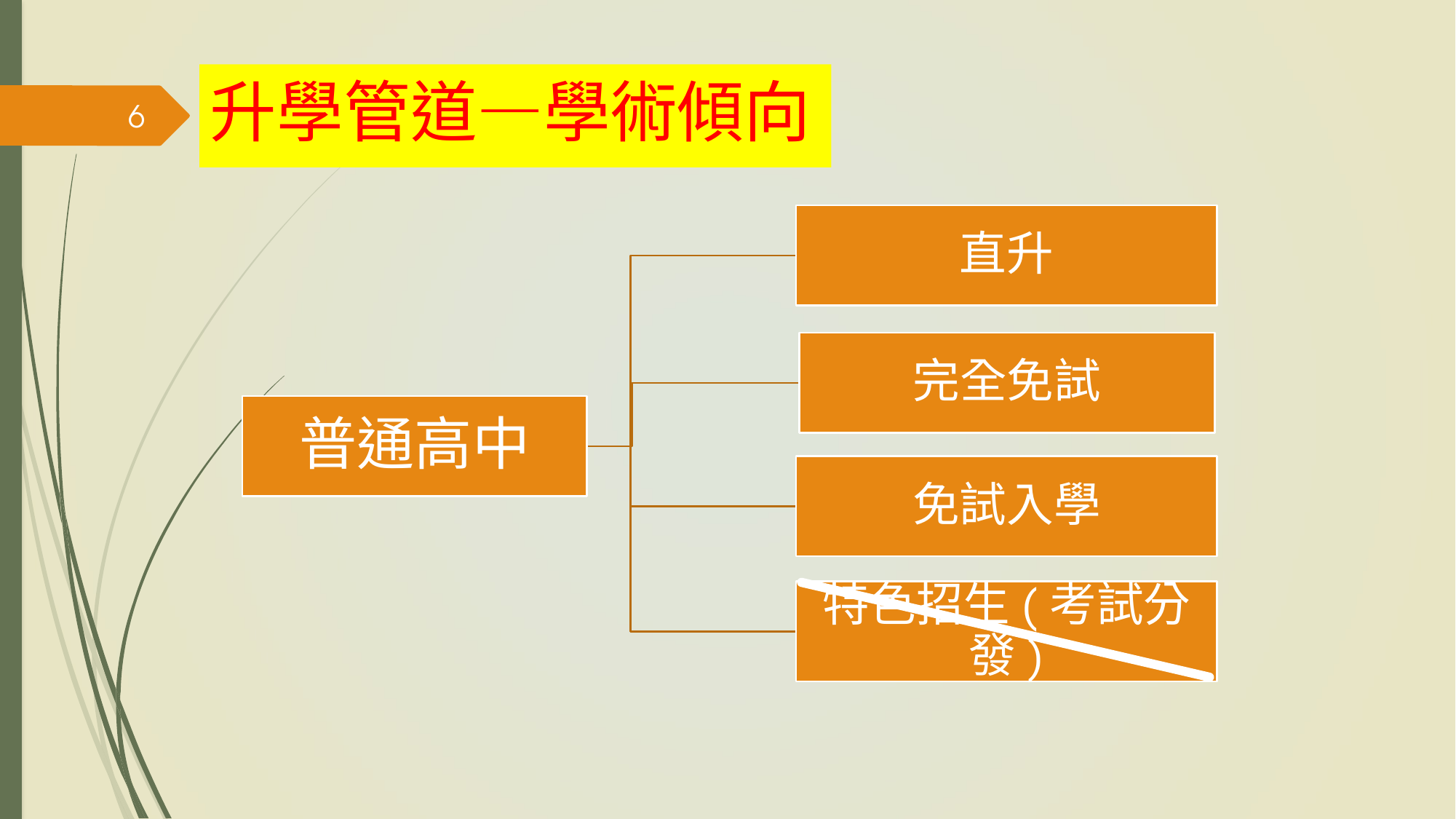

升學管道—學術傾向
6

普通高中
直升
完全免試
免試入學
特色招生(考試分發)